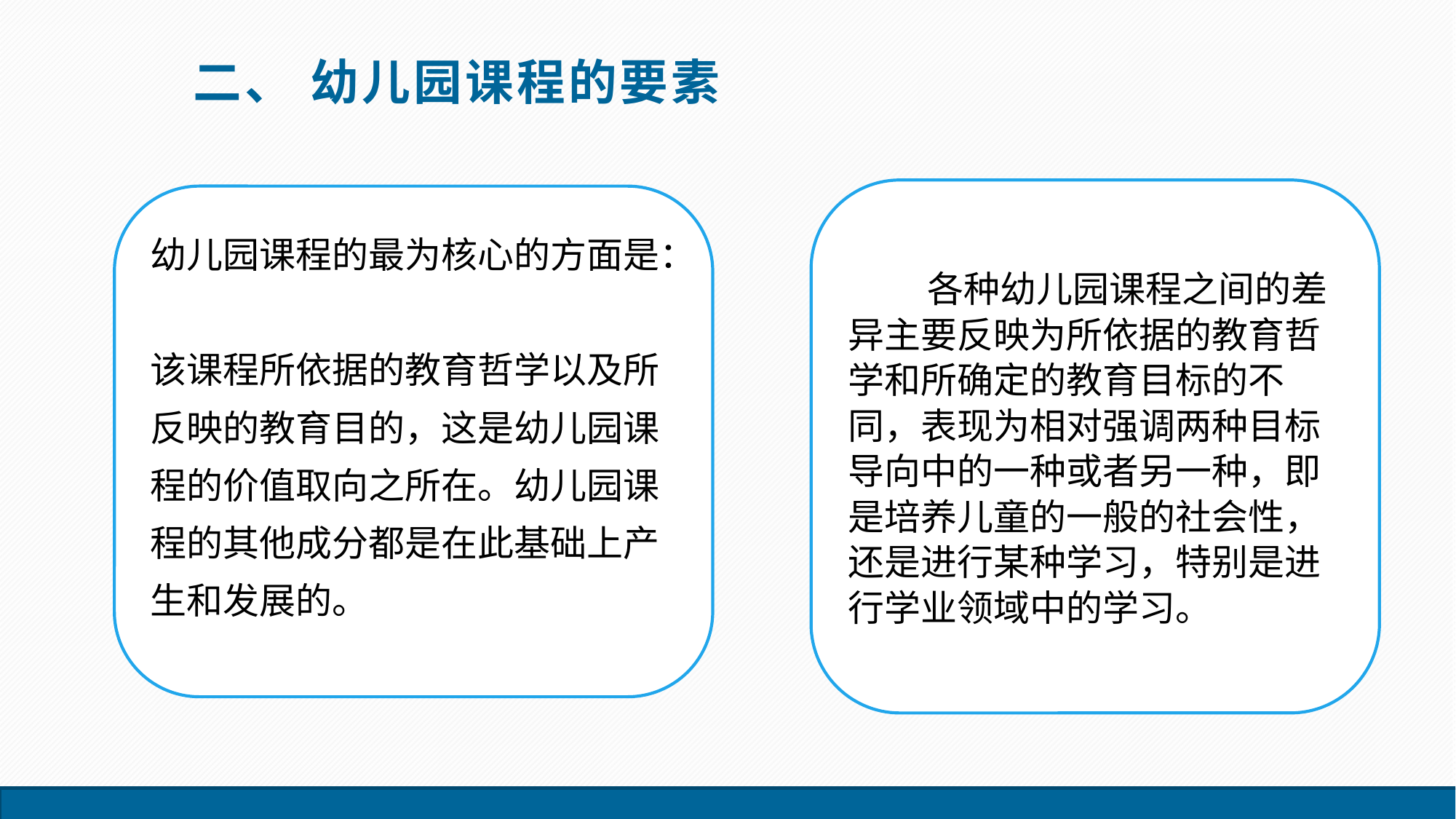

二、 幼儿园课程的要素
  各种幼儿园课程之间的差异主要反映为所依据的教育哲学和所确定的教育目标的不同，表现为相对强调两种目标导向中的一种或者另一种，即是培养儿童的一般的社会性，还是进行某种学习，特别是进行学业领域中的学习。
幼儿园课程的最为核心的方面是：

该课程所依据的教育哲学以及所反映的教育目的，这是幼儿园课程的价值取向之所在。幼儿园课程的其他成分都是在此基础上产生和发展的。